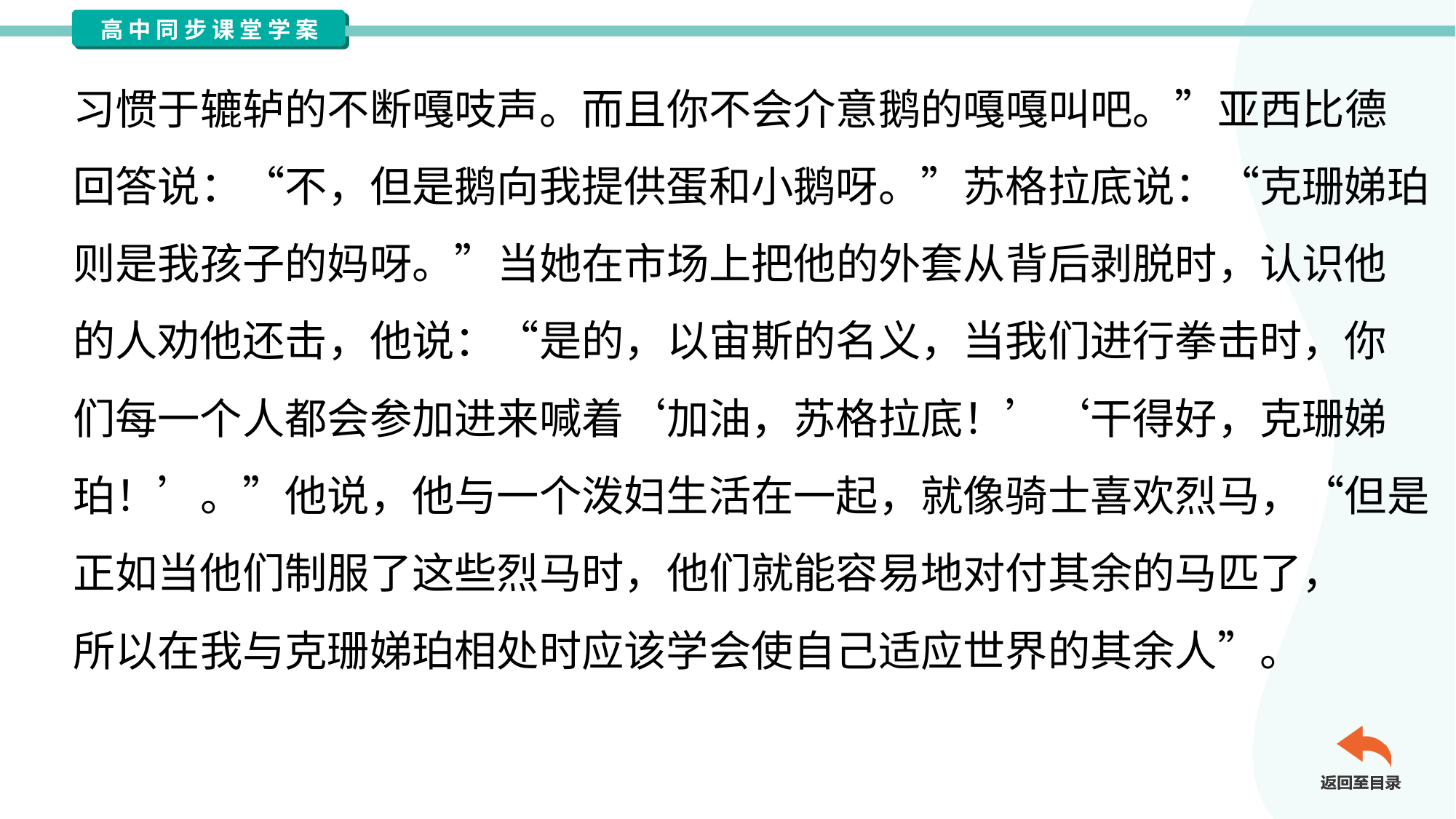

习惯于辘轳的不断嘎吱声。而且你不会介意鹅的嘎嘎叫吧。”亚西比德
回答说：“不，但是鹅向我提供蛋和小鹅呀。”苏格拉底说：“克珊娣珀
则是我孩子的妈呀。”当她在市场上把他的外套从背后剥脱时，认识他
的人劝他还击，他说：“是的，以宙斯的名义，当我们进行拳击时，你
们每一个人都会参加进来喊着‘加油，苏格拉底！’‘干得好，克珊娣
珀！’。”他说，他与一个泼妇生活在一起，就像骑士喜欢烈马，“但是
正如当他们制服了这些烈马时，他们就能容易地对付其余的马匹了，
所以在我与克珊娣珀相处时应该学会使自己适应世界的其余人”。